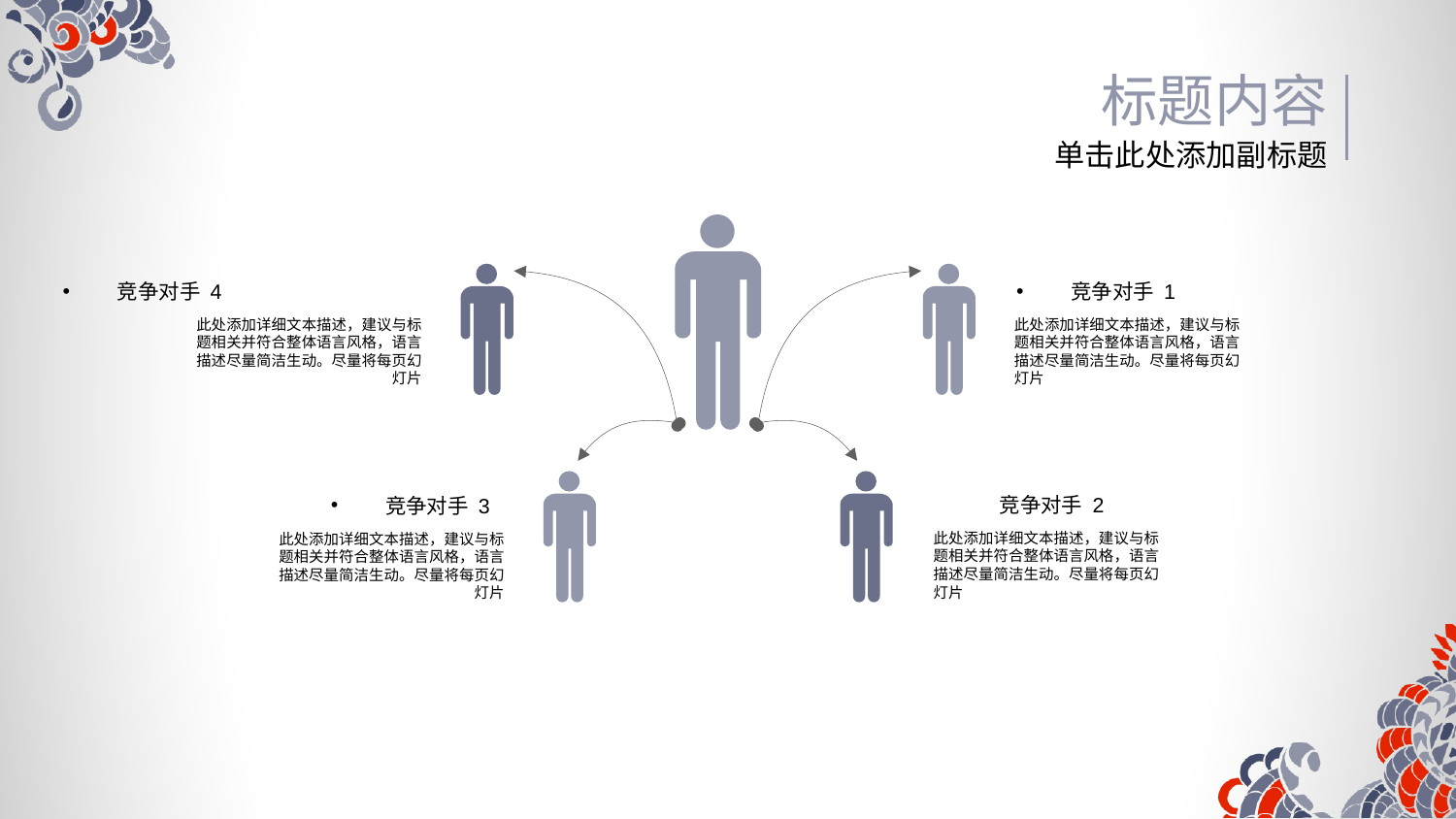

标题内容
单击此处添加副标题

竞争对手 4
竞争对手 1
此处添加详细文本描述，建议与标题相关并符合整体语言风格，语言描述尽量简洁生动。尽量将每页幻灯片
此处添加详细文本描述，建议与标题相关并符合整体语言风格，语言描述尽量简洁生动。尽量将每页幻灯片

竞争对手 2
竞争对手 3
此处添加详细文本描述，建议与标题相关并符合整体语言风格，语言描述尽量简洁生动。尽量将每页幻灯片
此处添加详细文本描述，建议与标题相关并符合整体语言风格，语言描述尽量简洁生动。尽量将每页幻灯片